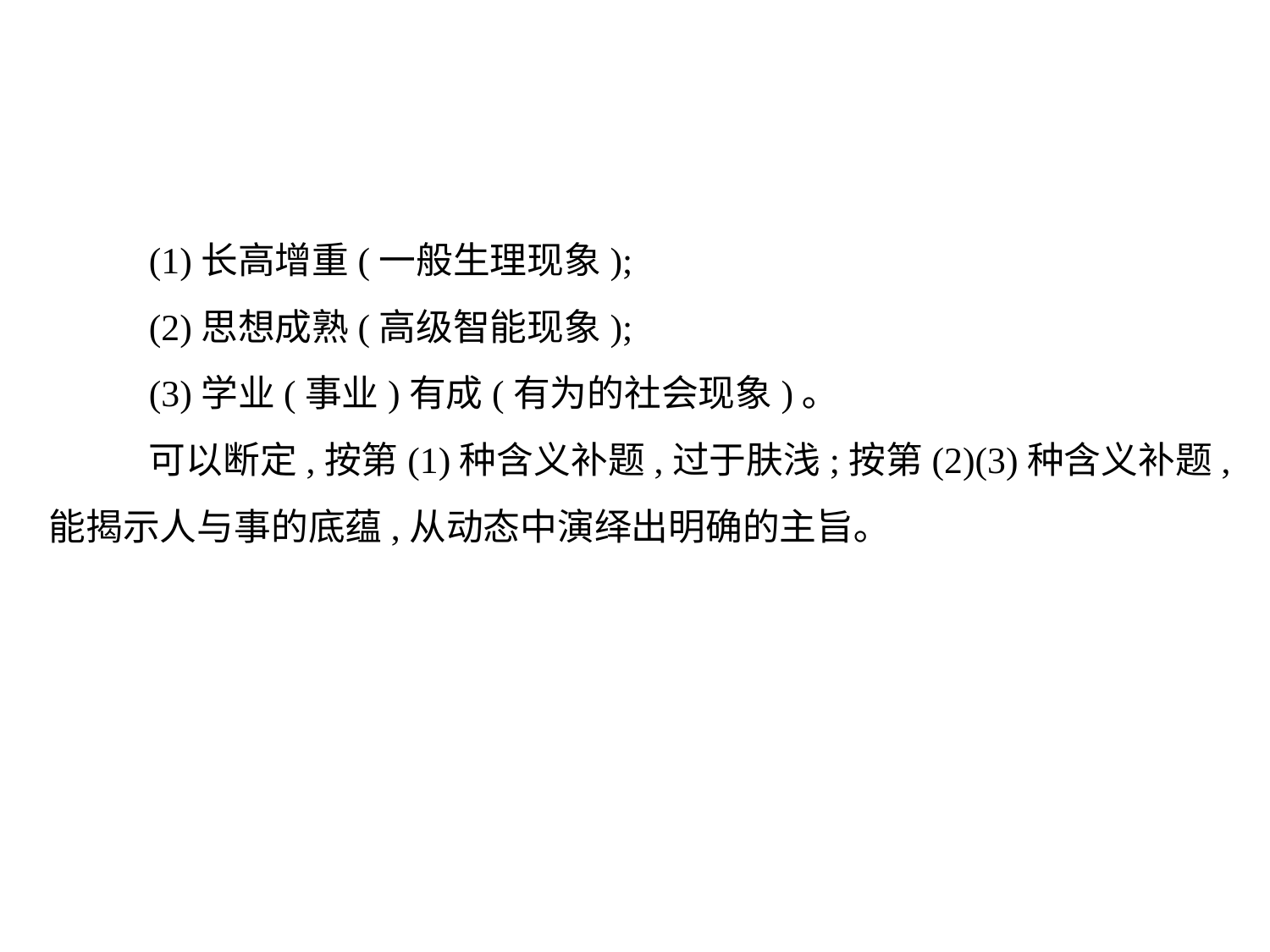

(1)长高增重(一般生理现象);
(2)思想成熟(高级智能现象);
(3)学业(事业)有成(有为的社会现象)｡
可以断定,按第(1)种含义补题,过于肤浅;按第(2)(3)种含义补题,能揭示人与事的底蕴,从动态中演绎出明确的主旨｡